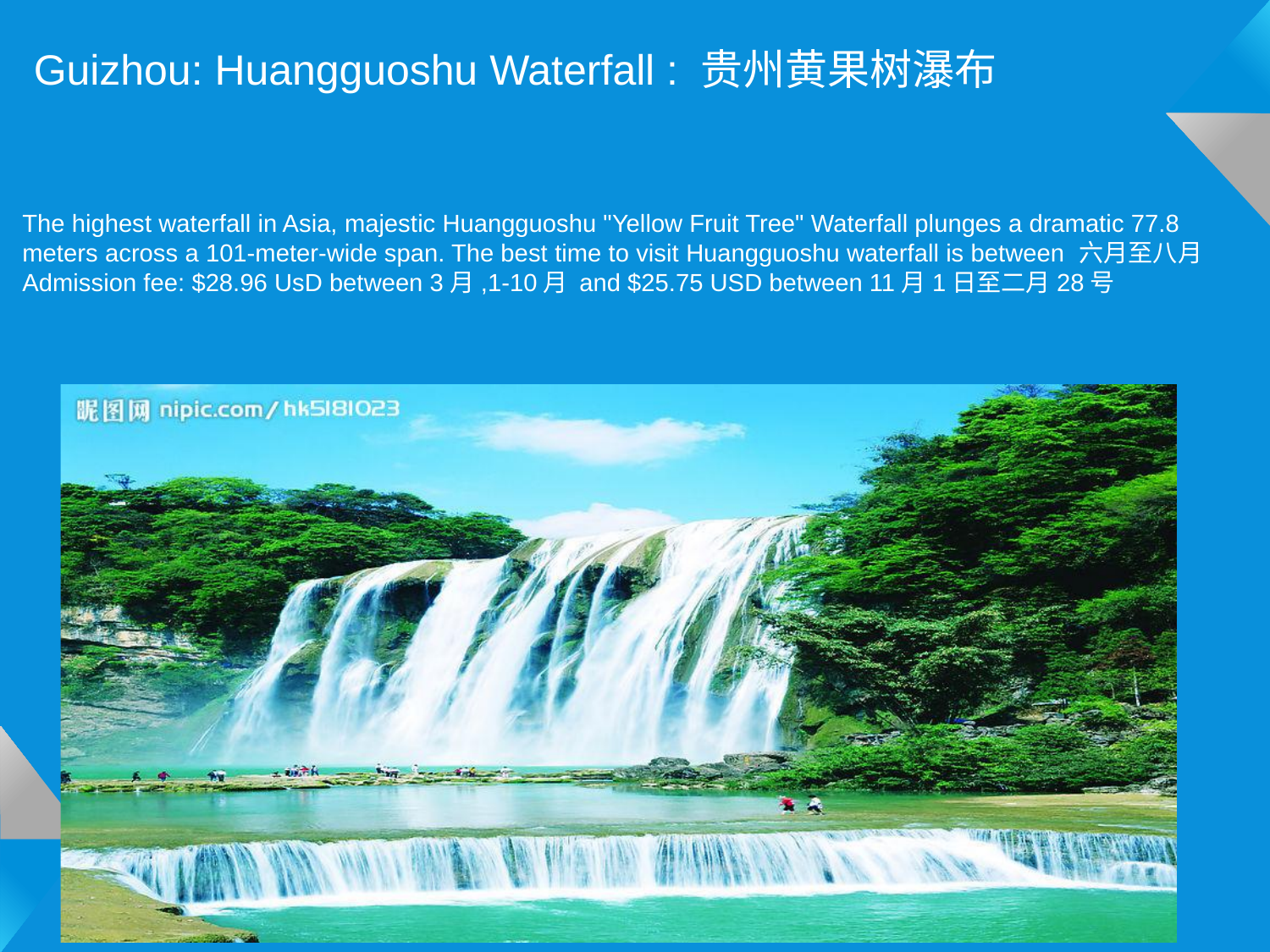

Guizhou: Huangguoshu Waterfall : 贵州黄果树瀑布

The highest waterfall in Asia, majestic Huangguoshu "Yellow Fruit Tree" Waterfall plunges a dramatic 77.8 meters across a 101-meter-wide span. The best time to visit Huangguoshu waterfall is between 六月至八月
Admission fee: $28.96 UsD between 3月,1-10月 and $25.75 USD between 11月1日至二月28号